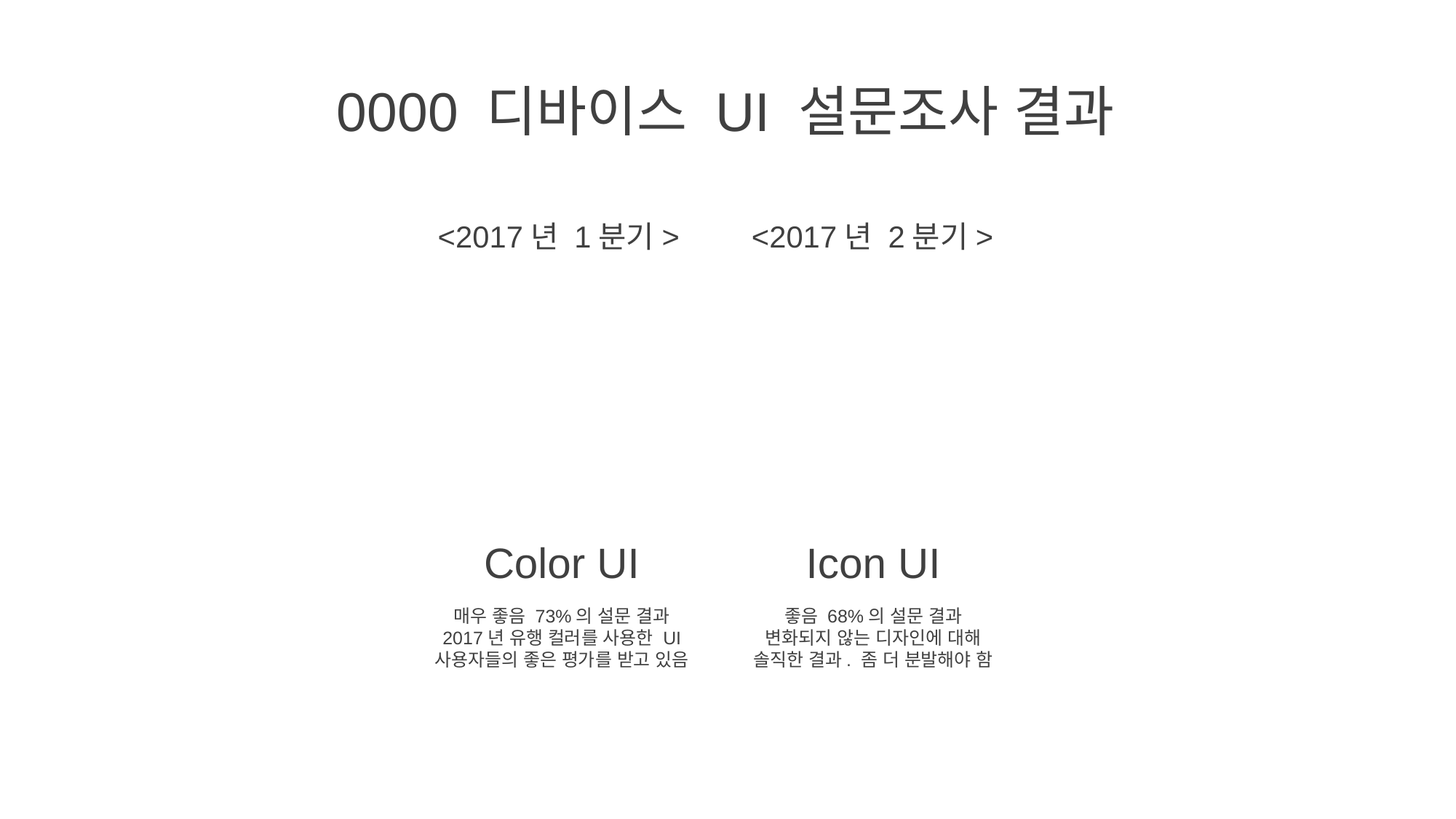

0000 디바이스 UI 설문조사 결과
<2017년 1분기>
<2017년 2분기>
Color UI
Icon UI
매우 좋음 73%의 설문 결과
2017년 유행 컬러를 사용한 UI
사용자들의 좋은 평가를 받고 있음
좋음 68%의 설문 결과
변화되지 않는 디자인에 대해
솔직한 결과. 좀 더 분발해야 함